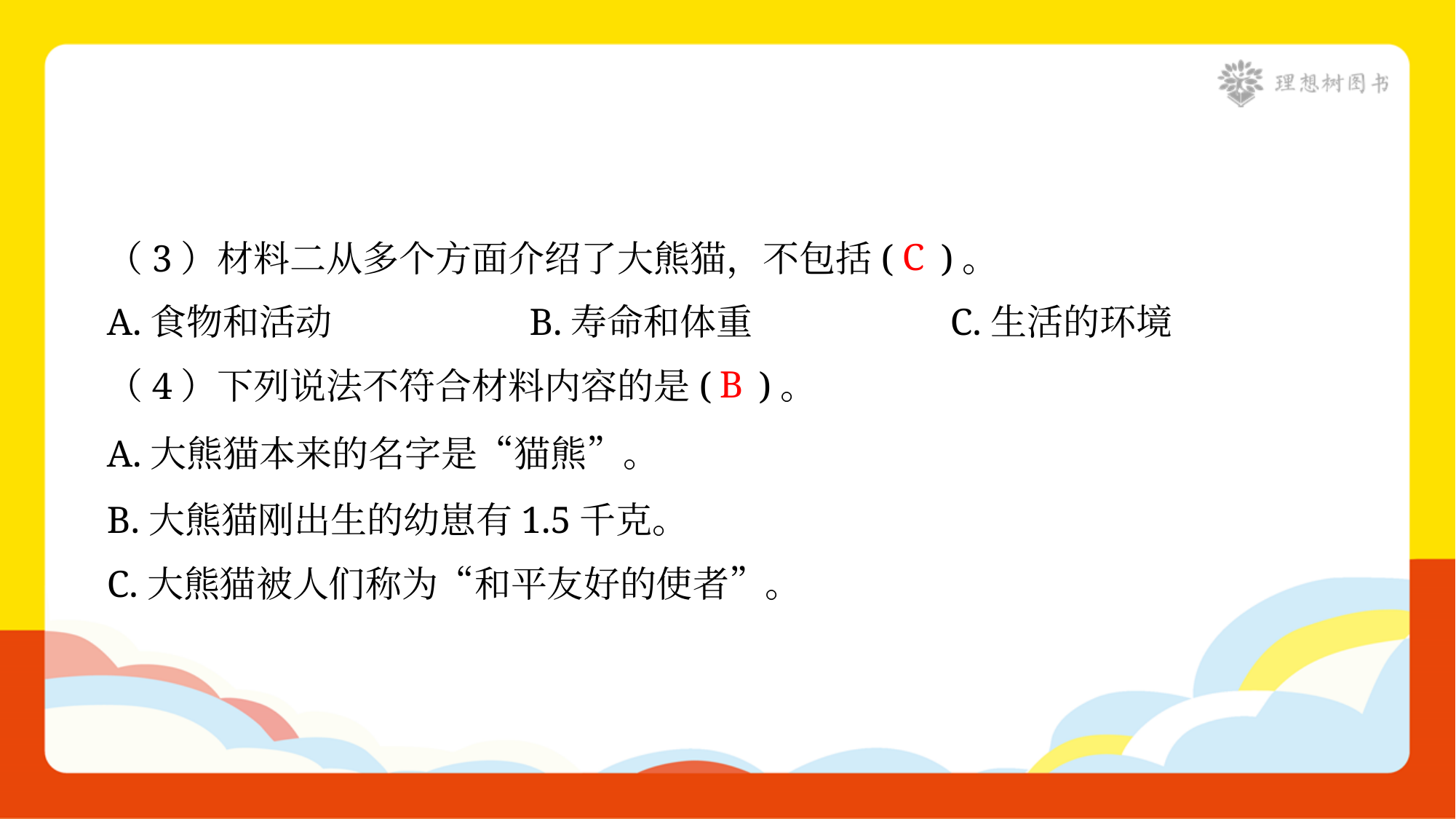

C
（3）材料二从多个方面介绍了大熊猫，不包括(     )。
A.食物和活动	B.寿命和体重	C.生活的环境
B
（4）下列说法不符合材料内容的是(     )。
A.大熊猫本来的名字是“猫熊”。
B.大熊猫刚出生的幼崽有1.5千克。
C.大熊猫被人们称为“和平友好的使者”。